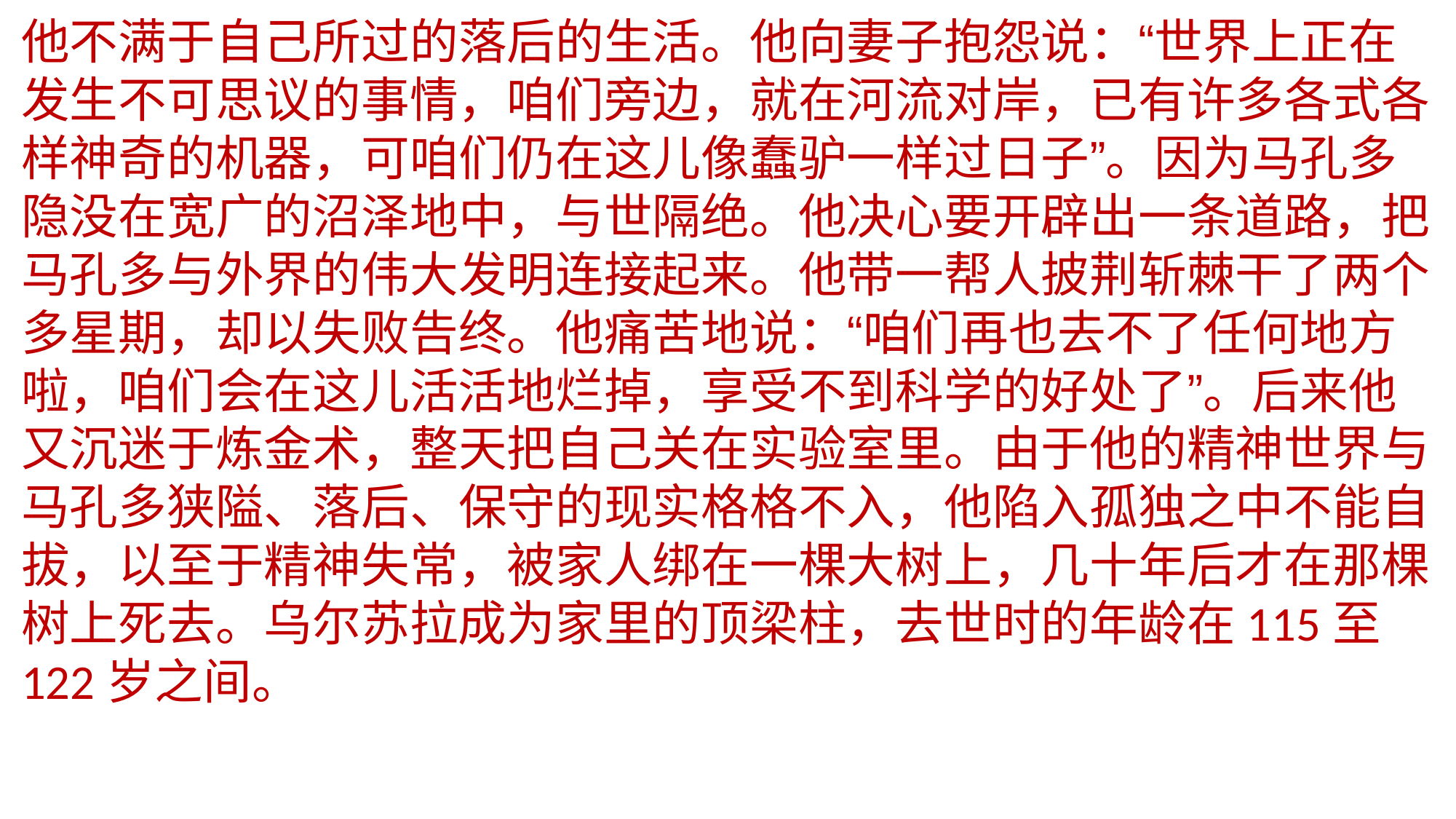

他不满于自己所过的落后的生活。他向妻子抱怨说：“世界上正在发生不可思议的事情，咱们旁边，就在河流对岸，已有许多各式各样神奇的机器，可咱们仍在这儿像蠢驴一样过日子”。因为马孔多隐没在宽广的沼泽地中，与世隔绝。他决心要开辟出一条道路，把马孔多与外界的伟大发明连接起来。他带一帮人披荆斩棘干了两个多星期，却以失败告终。他痛苦地说：“咱们再也去不了任何地方啦，咱们会在这儿活活地烂掉，享受不到科学的好处了”。后来他又沉迷于炼金术，整天把自己关在实验室里。由于他的精神世界与马孔多狭隘、落后、保守的现实格格不入，他陷入孤独之中不能自拔，以至于精神失常，被家人绑在一棵大树上，几十年后才在那棵树上死去。乌尔苏拉成为家里的顶梁柱，去世时的年龄在115至122岁之间。